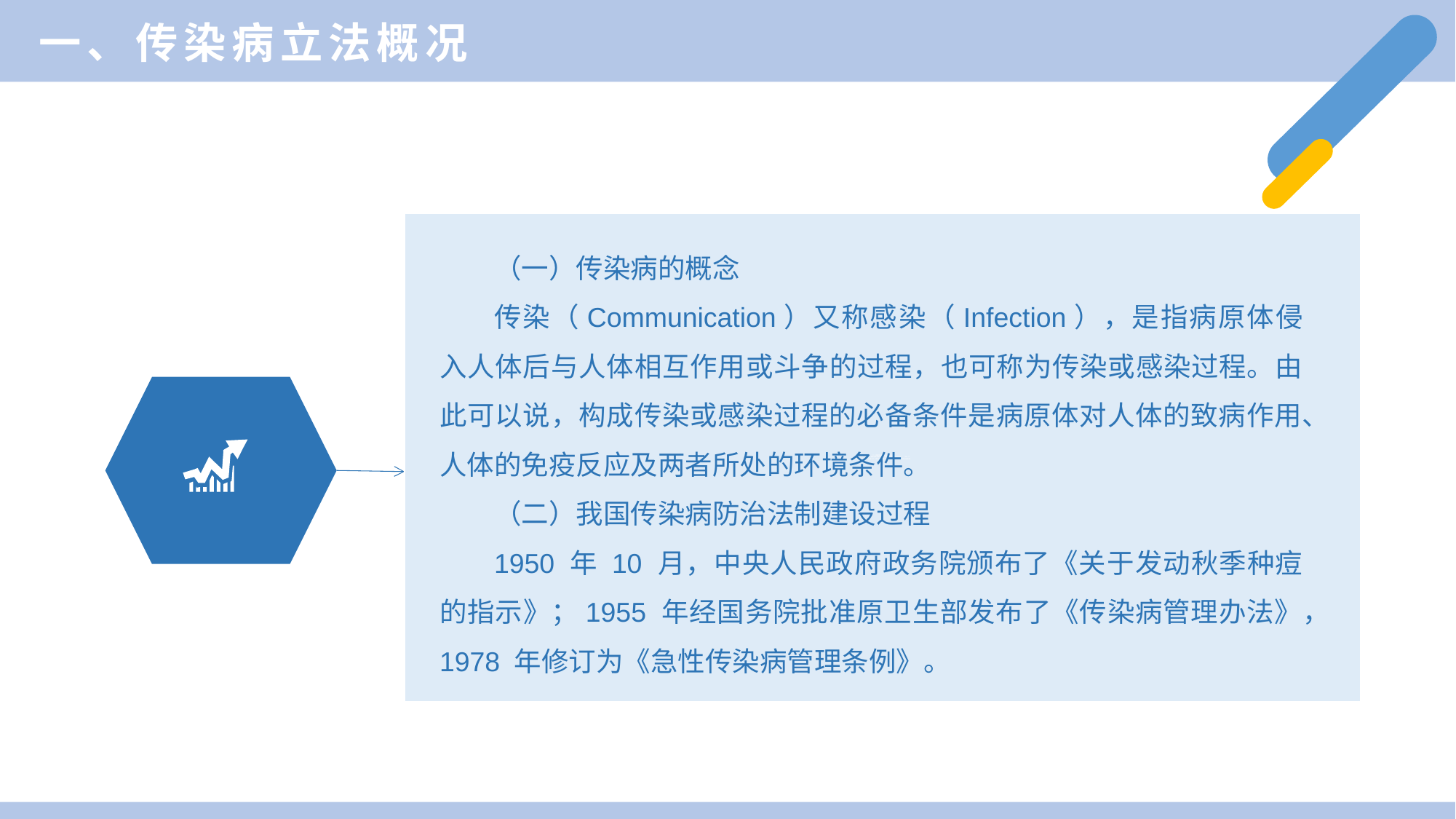

一、传染病立法概况

（二）我国传染病防治法制建设过程
1950 年 10 月，中央人民政府政务院颁布了《关于发动秋季种痘的指示》；1955 年
经国务院批准原卫生部发布了《传染病管理办法》，1978 年修订为《急性传染病管理
条例》。
（一）传染病的概念
传染（Communication）又称感染（Infection），是指病原体侵入人体后与人体相互作用或斗争的过程，也可称为传染或感染过程。由此可以说，构成传染或感染过程的必备条件是病原体对人体的致病作用、人体的免疫反应及两者所处的环境条件。
（二）我国传染病防治法制建设过程
1950 年 10 月，中央人民政府政务院颁布了《关于发动秋季种痘的指示》；1955 年经国务院批准原卫生部发布了《传染病管理办法》，1978 年修订为《急性传染病管理条例》。